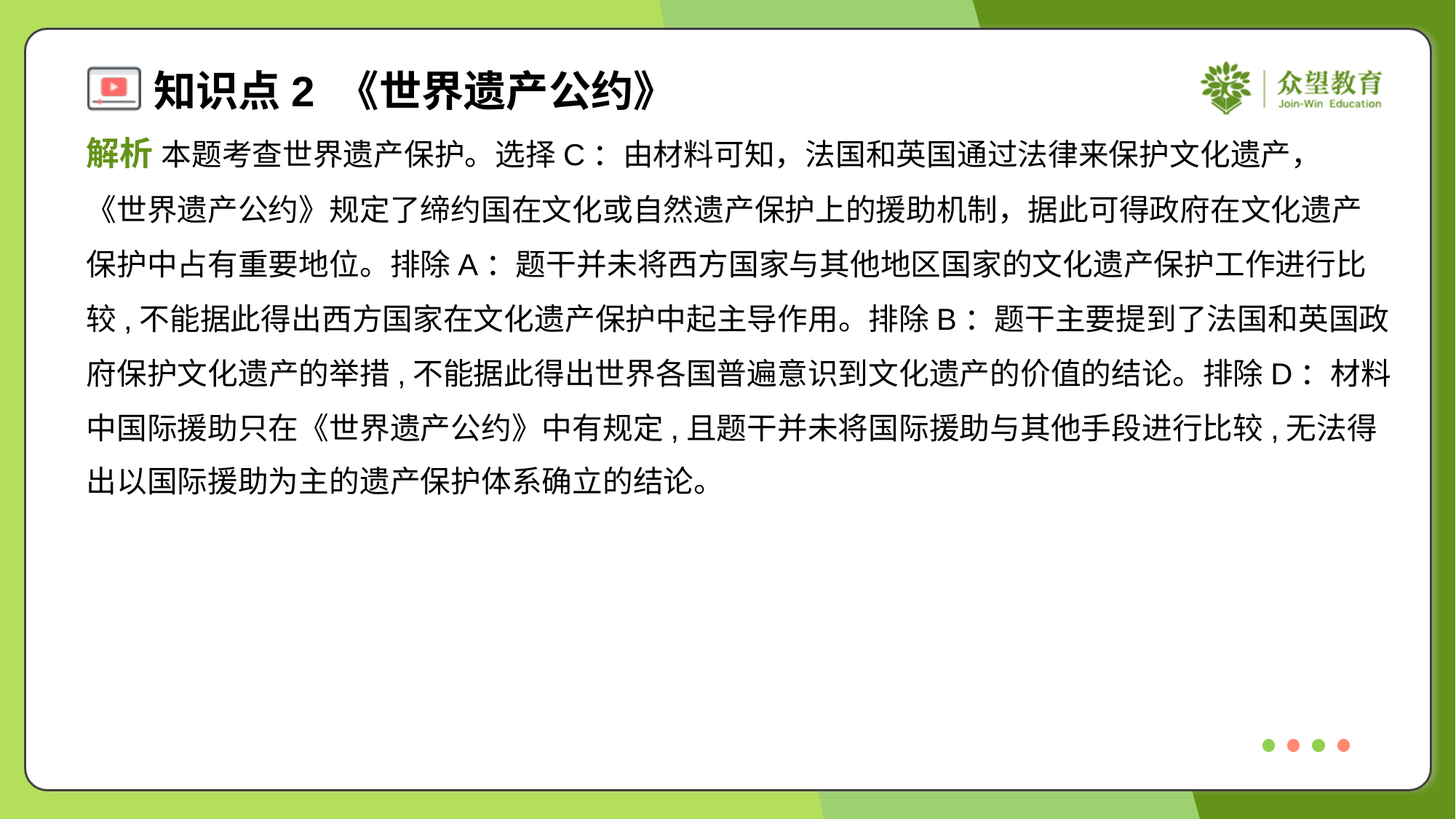

解析 本题考查世界遗产保护。选择C：由材料可知，法国和英国通过法律来保护文化遗产，
《世界遗产公约》规定了缔约国在文化或自然遗产保护上的援助机制，据此可得政府在文化遗产
保护中占有重要地位。排除A：题干并未将西方国家与其他地区国家的文化遗产保护工作进行比
较,不能据此得出西方国家在文化遗产保护中起主导作用。排除B：题干主要提到了法国和英国政
府保护文化遗产的举措,不能据此得出世界各国普遍意识到文化遗产的价值的结论。排除D：材料
中国际援助只在《世界遗产公约》中有规定,且题干并未将国际援助与其他手段进行比较,无法得
出以国际援助为主的遗产保护体系确立的结论。